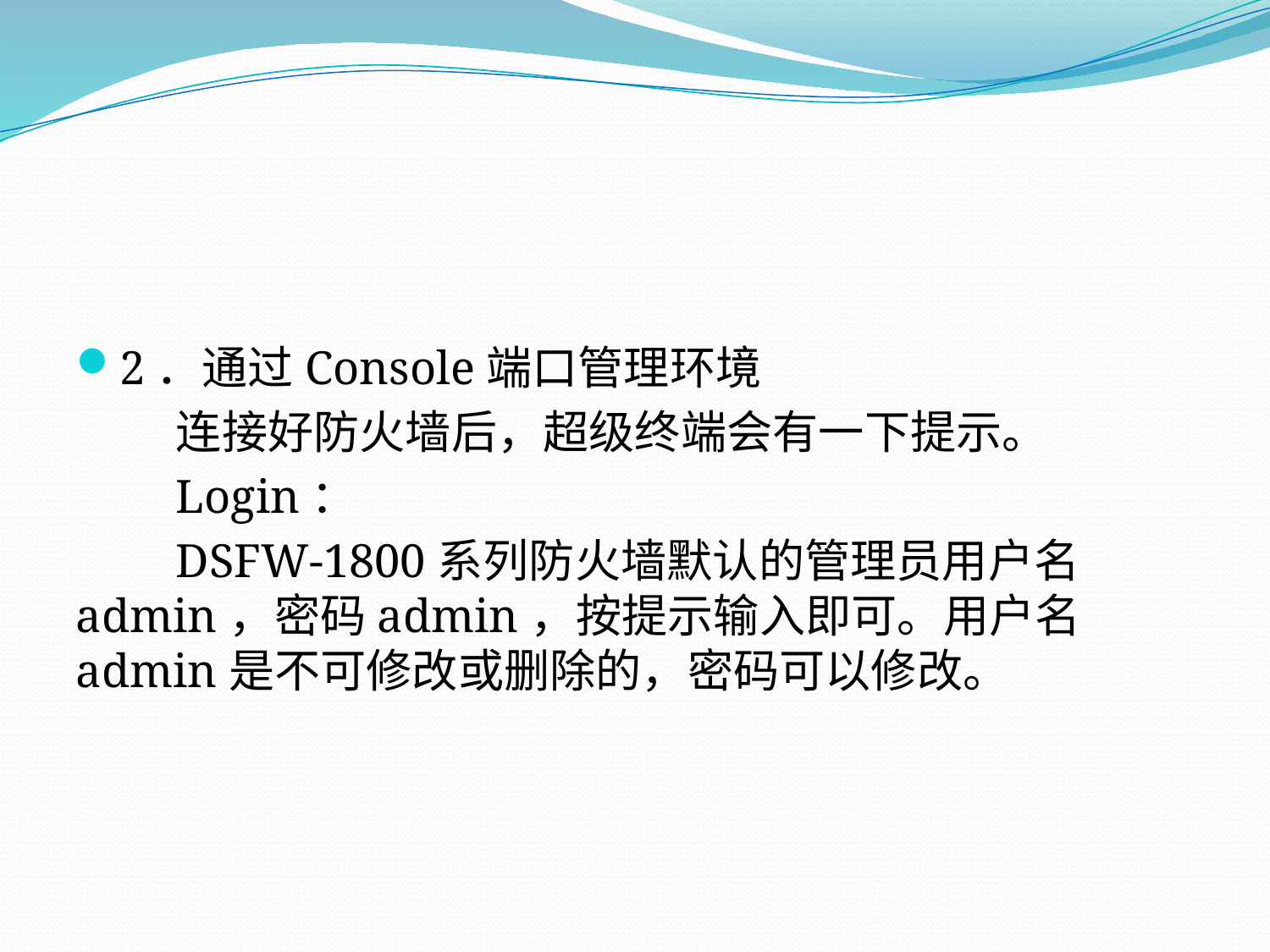

#

2．通过Console端口管理环境
连接好防火墙后，超级终端会有一下提示。
Login：
DSFW-1800系列防火墙默认的管理员用户名admin，密码admin，按提示输入即可。用户名admin是不可修改或删除的，密码可以修改。